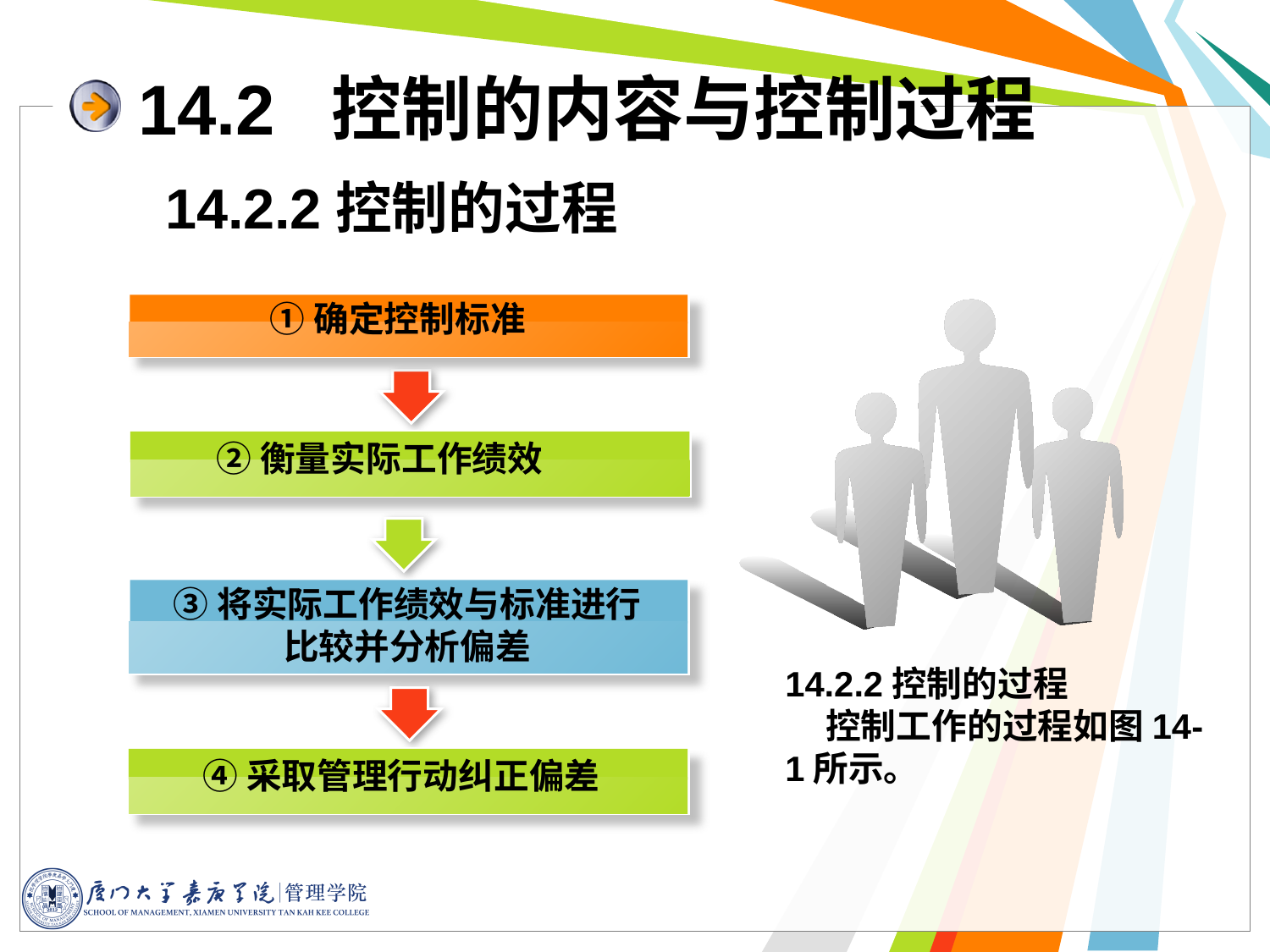

# 14.2  控制的内容与控制过程
14.2.2控制的过程
①确定控制标准

②衡量实际工作绩效

③将实际工作绩效与标准进行比较并分析偏差

14.2.2控制的过程
    控制工作的过程如图14-1所示。

④采取管理行动纠正偏差